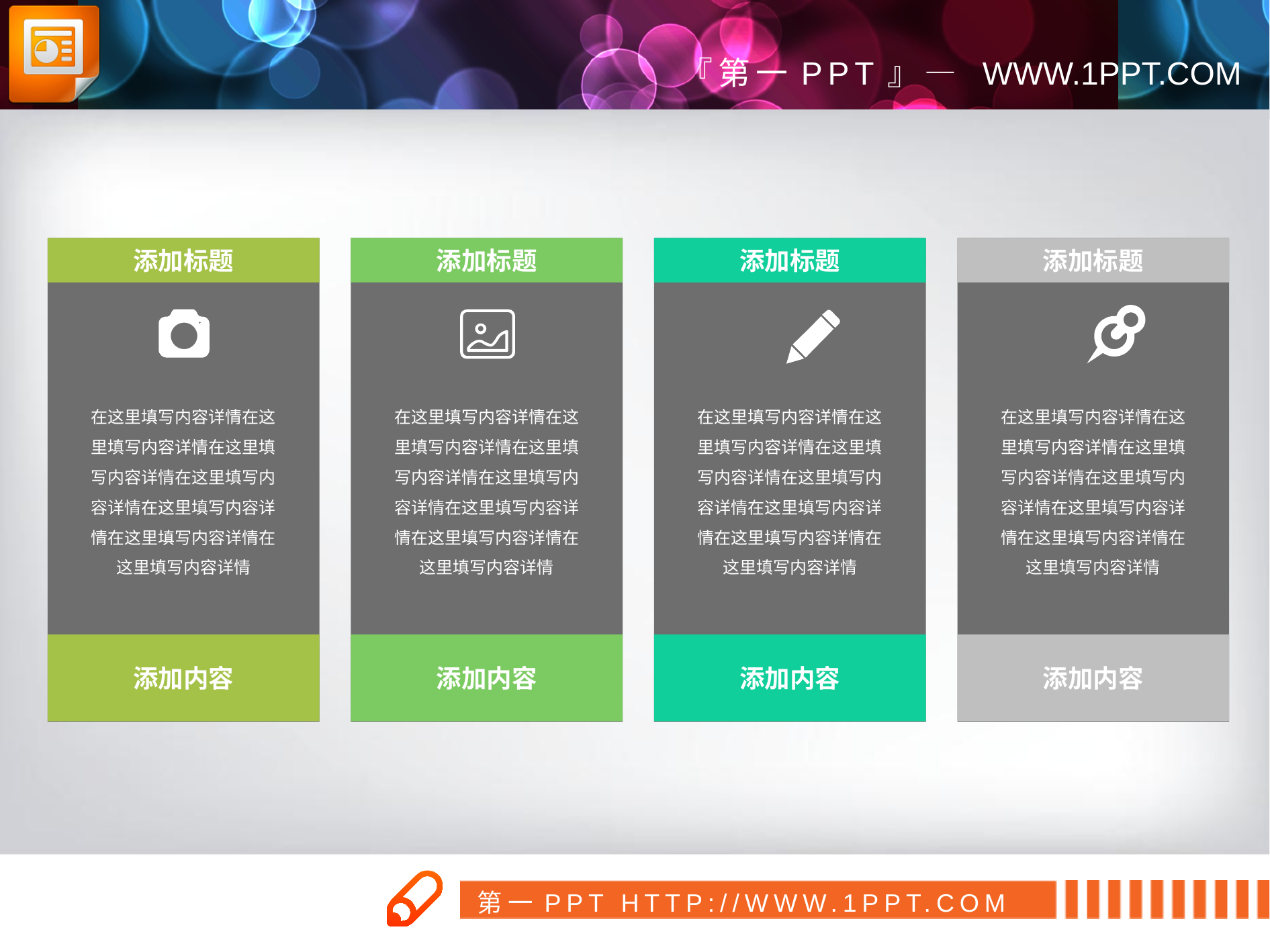

在这里填写内容详情在这里填写内容详情在这里填写内容详情在这里填写内容详情在这里填写内容详情在这里填写内容详情在这里填写内容详情
添加标题
在这里填写内容详情在这里填写内容详情在这里填写内容详情在这里填写内容详情在这里填写内容详情在这里填写内容详情在这里填写内容详情
添加标题
在这里填写内容详情在这里填写内容详情在这里填写内容详情在这里填写内容详情在这里填写内容详情在这里填写内容详情在这里填写内容详情
添加标题
在这里填写内容详情在这里填写内容详情在这里填写内容详情在这里填写内容详情在这里填写内容详情在这里填写内容详情在这里填写内容详情
添加标题

添加内容
添加内容
添加内容
添加内容